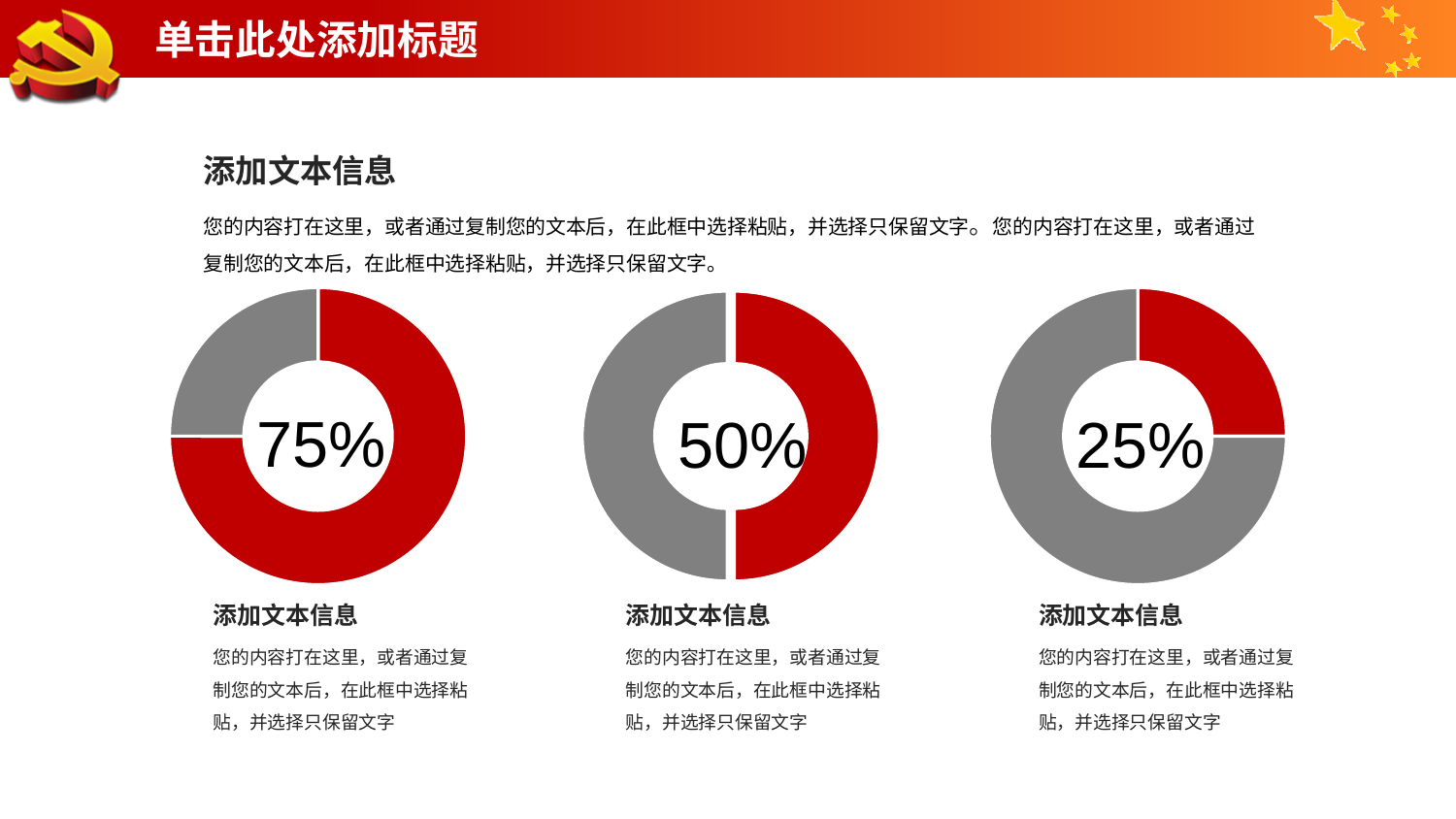

# 单击此处添加标题
添加文本信息
您的内容打在这里，或者通过复制您的文本后，在此框中选择粘贴，并选择只保留文字。您的内容打在这里，或者通过复制您的文本后，在此框中选择粘贴，并选择只保留文字。

### Chart

| Category | 销售额 |
|---|---|
| 第一季度 | 7.5 |
| 第二季度 | 2.5 |

### Chart

| Category | 销售额 |
|---|---|
| 第一季度 | 5.0 |
| 第二季度 | 5.0 |

### Chart

| Category | 销售额 |
|---|---|
| 第一季度 | 2.5 |
| 第二季度 | 7.5 |
75%
50%
25%
添加文本信息
您的内容打在这里，或者通过复制您的文本后，在此框中选择粘贴，并选择只保留文字
添加文本信息
您的内容打在这里，或者通过复制您的文本后，在此框中选择粘贴，并选择只保留文字
添加文本信息
您的内容打在这里，或者通过复制您的文本后，在此框中选择粘贴，并选择只保留文字